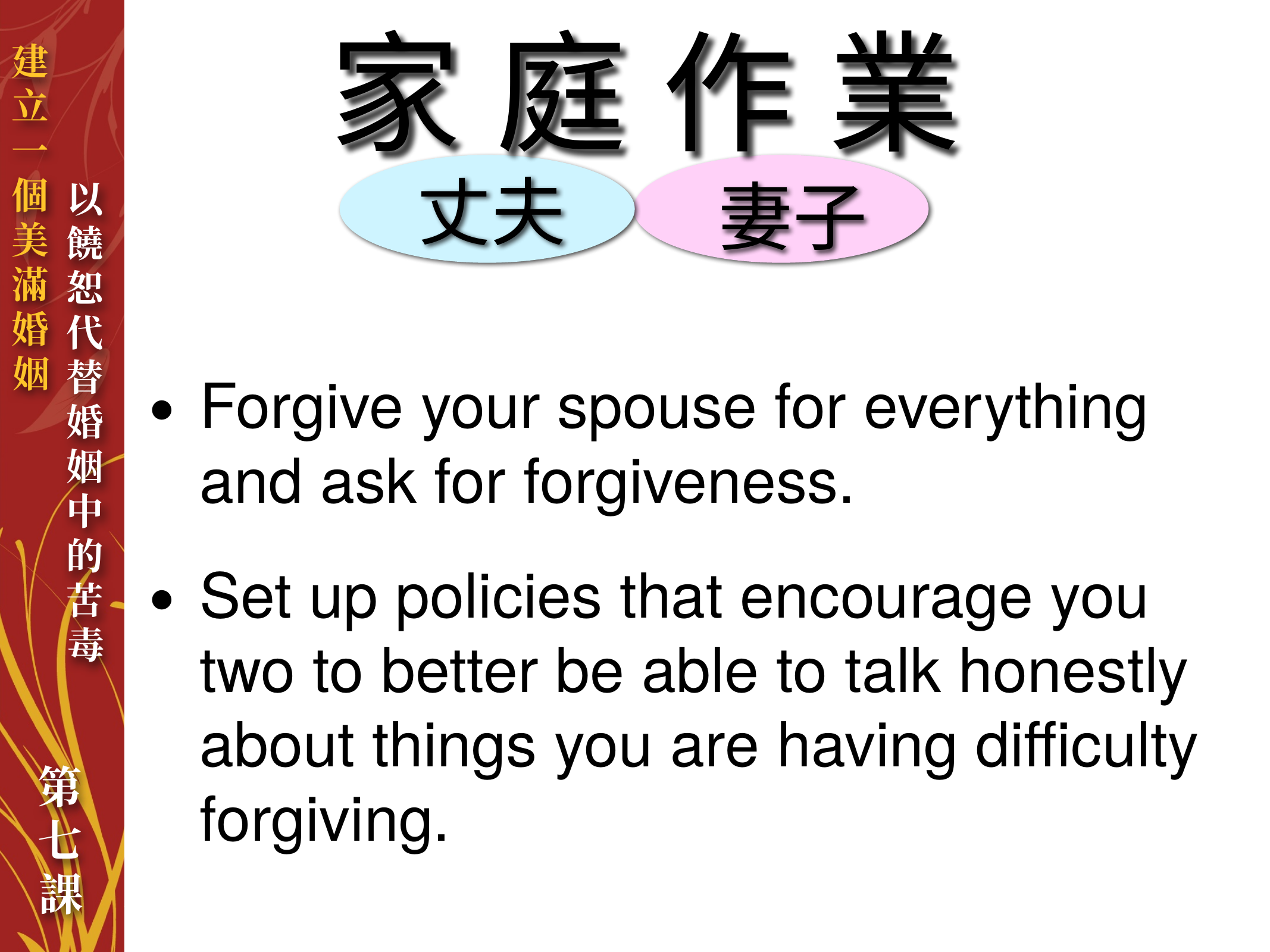

家庭作業

丈夫

妻子
Forgive your spouse for everything and ask for forgiveness.
Set up policies that encourage you two to better be able to talk honestly about things you are having difficulty forgiving.